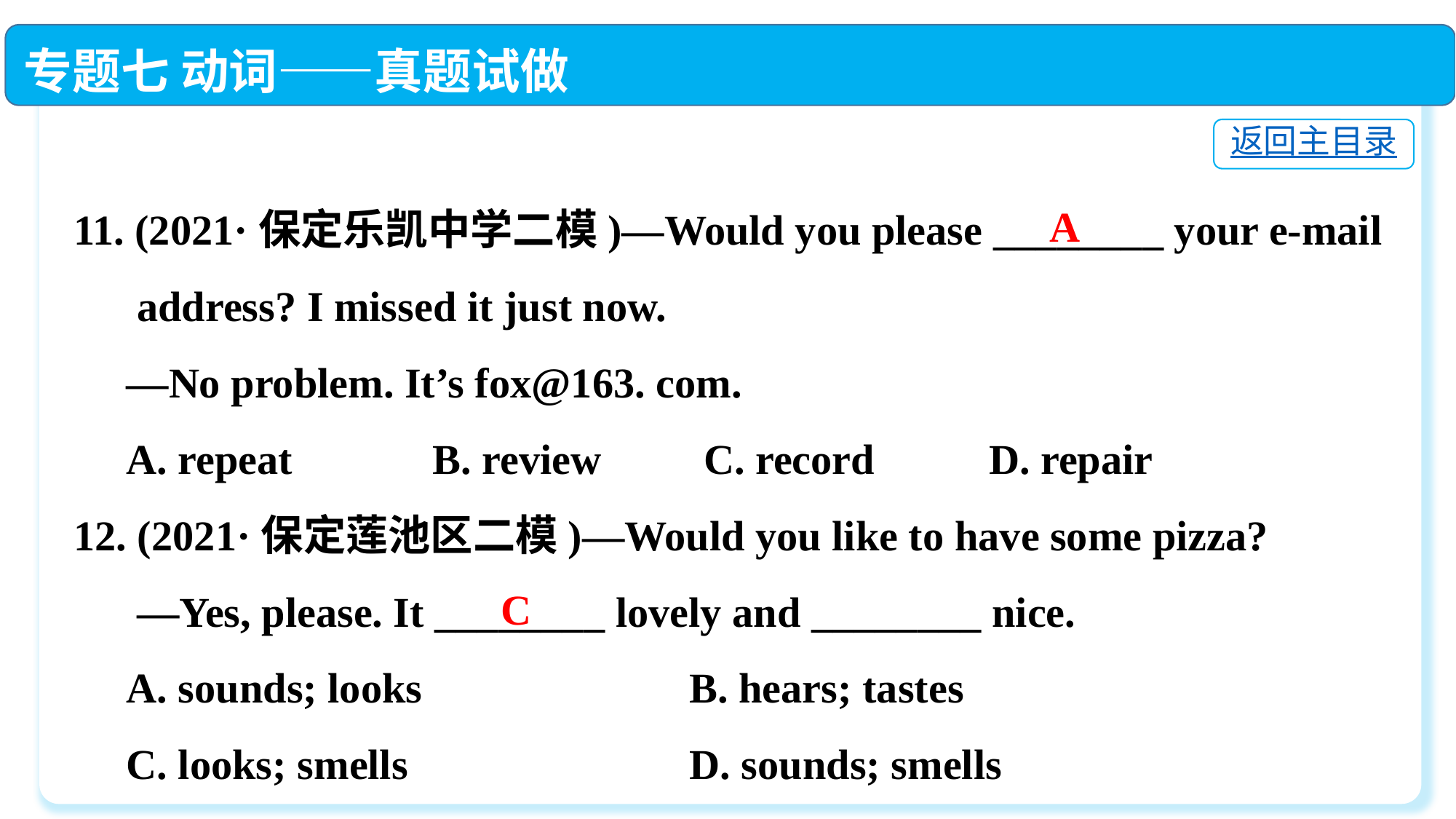

专题七 动词——真题试做

返回主目录
11. (2021·保定乐凯中学二模)—Would you please ________ your e-mail
      address? I missed it just now.
     —No problem. It’s fox@163. com.
     A. repeat	   B. review	        C. record	    D. repair
12. (2021·保定莲池区二模)—Would you like to have some pizza?
      —Yes, please. It ________ lovely and ________ nice.
     A. sounds; looks	                 B. hears; tastes
     C. looks; smells	                 D. sounds; smells
A
C